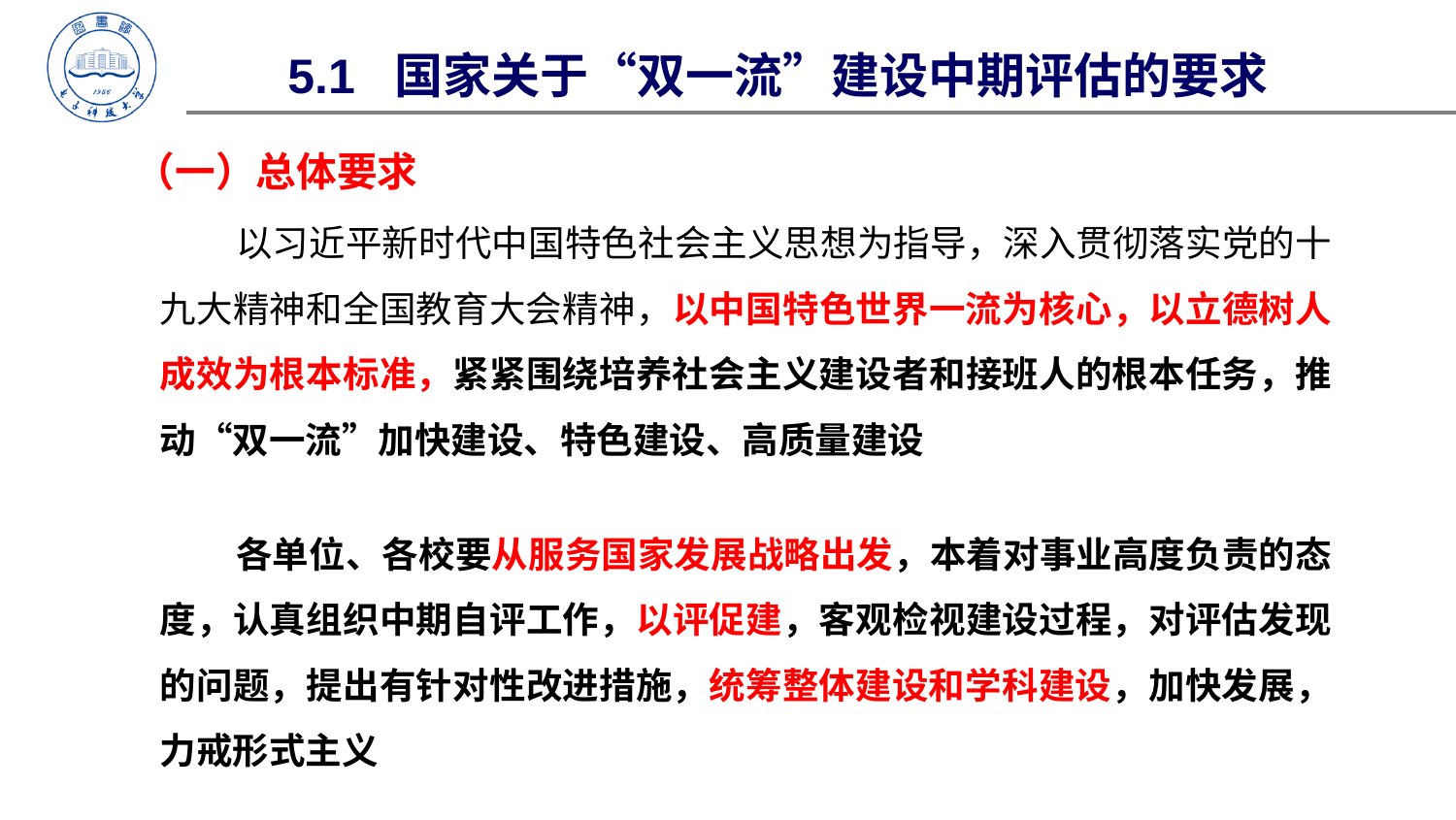

5.1  国家关于“双一流”建设中期评估的要求
（一）总体要求
        以习近平新时代中国特色社会主义思想为指导，深入贯彻落实党的十九大精神和全国教育大会精神，以中国特色世界一流为核心，以立德树人成效为根本标准，紧紧围绕培养社会主义建设者和接班人的根本任务，推动“双一流”加快建设、特色建设、高质量建设
        各单位、各校要从服务国家发展战略出发，本着对事业高度负责的态度，认真组织中期自评工作，以评促建，客观检视建设过程，对评估发现的问题，提出有针对性改进措施，统筹整体建设和学科建设，加快发展，力戒形式主义